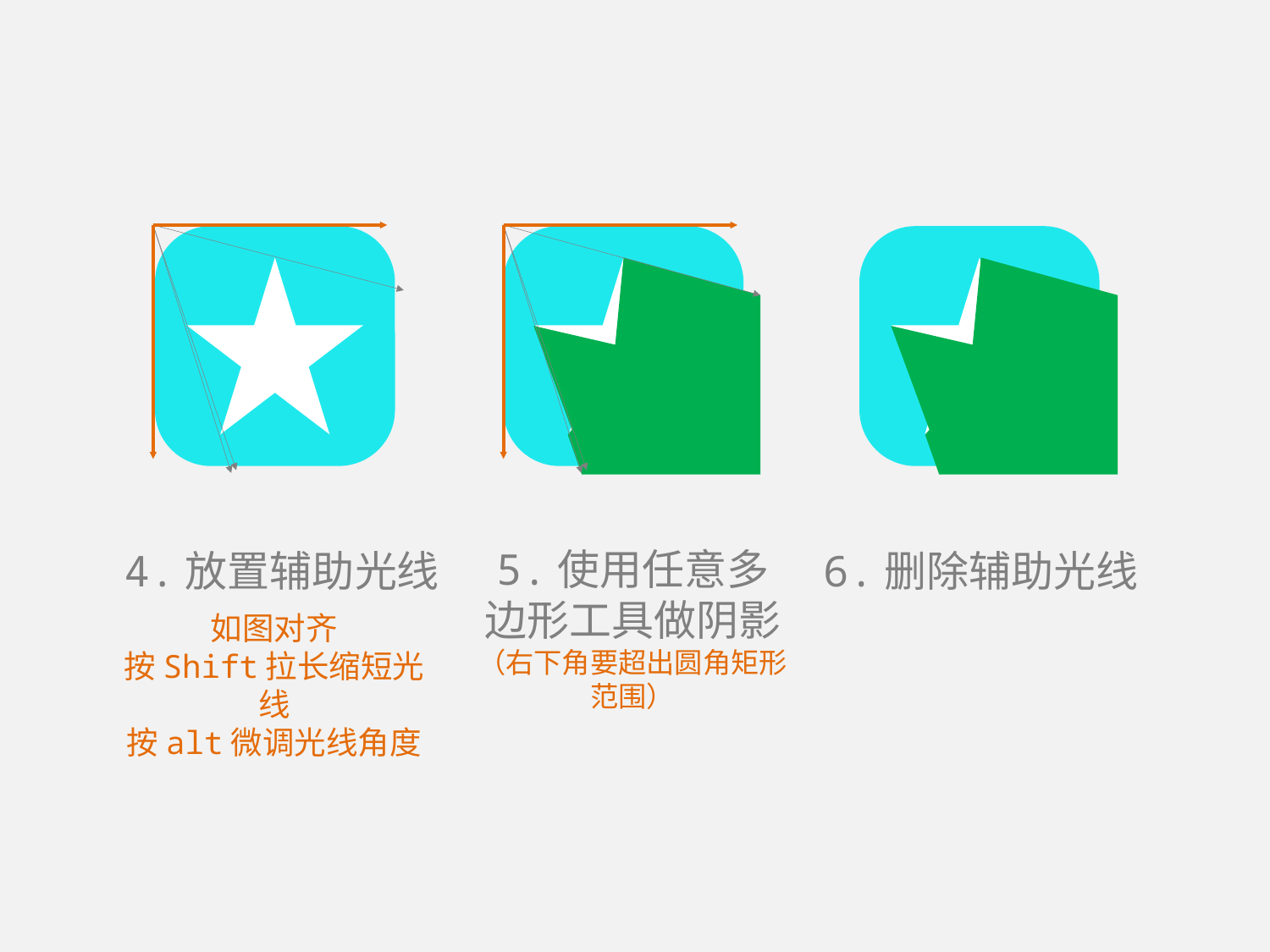

5.使用任意多边形工具做阴影
（右下角要超出圆角矩形范围）
4.放置辅助光线
6.删除辅助光线
如图对齐
按Shift拉长缩短光线
按alt微调光线角度